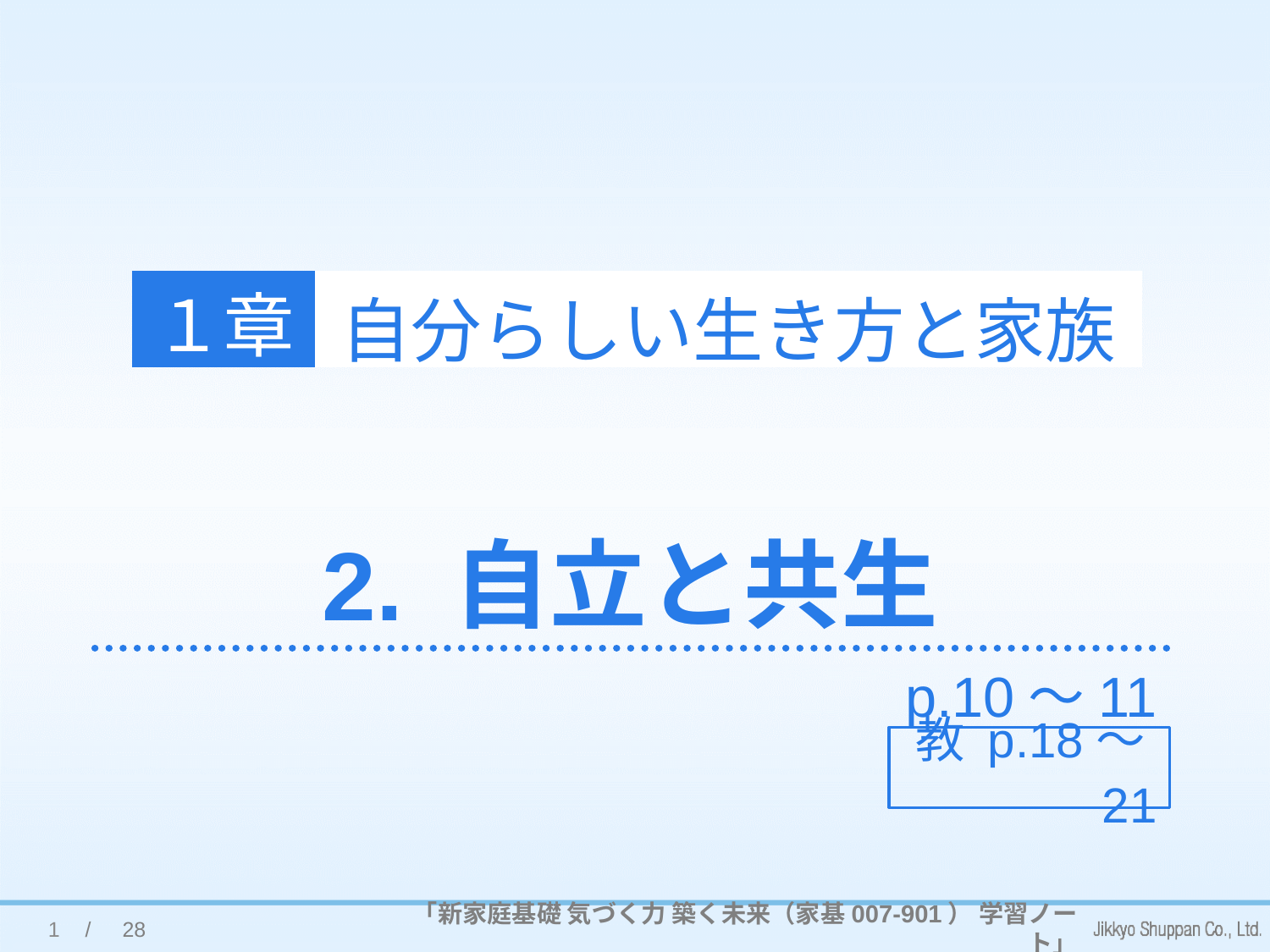

１章
自分らしい生き方と家族
# 2. 自立と共生
p.10～11
教 p.18～21
1